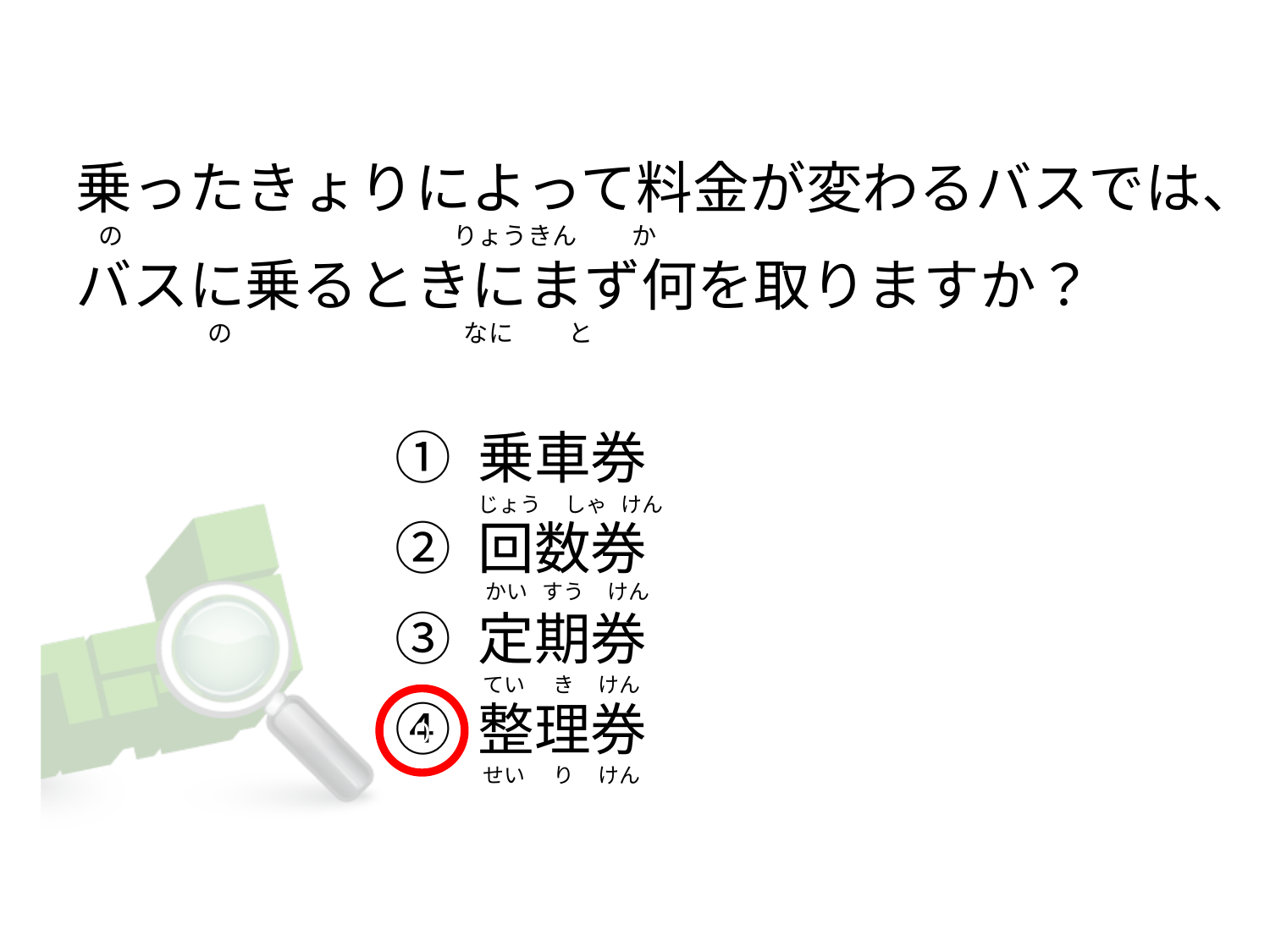

# 乗ったきょりによって料金が変わるバスでは、
   の                                                            りょうきん          か
バスに乗るときにまず何を取りますか？
                        の                                          なに          と
① 乗車券
② 回数券
③ 定期券
④ 整理券
  じょう     しゃ   けん
    かい   すう     けん
   てい      き     けん
0
   せい      り     けん